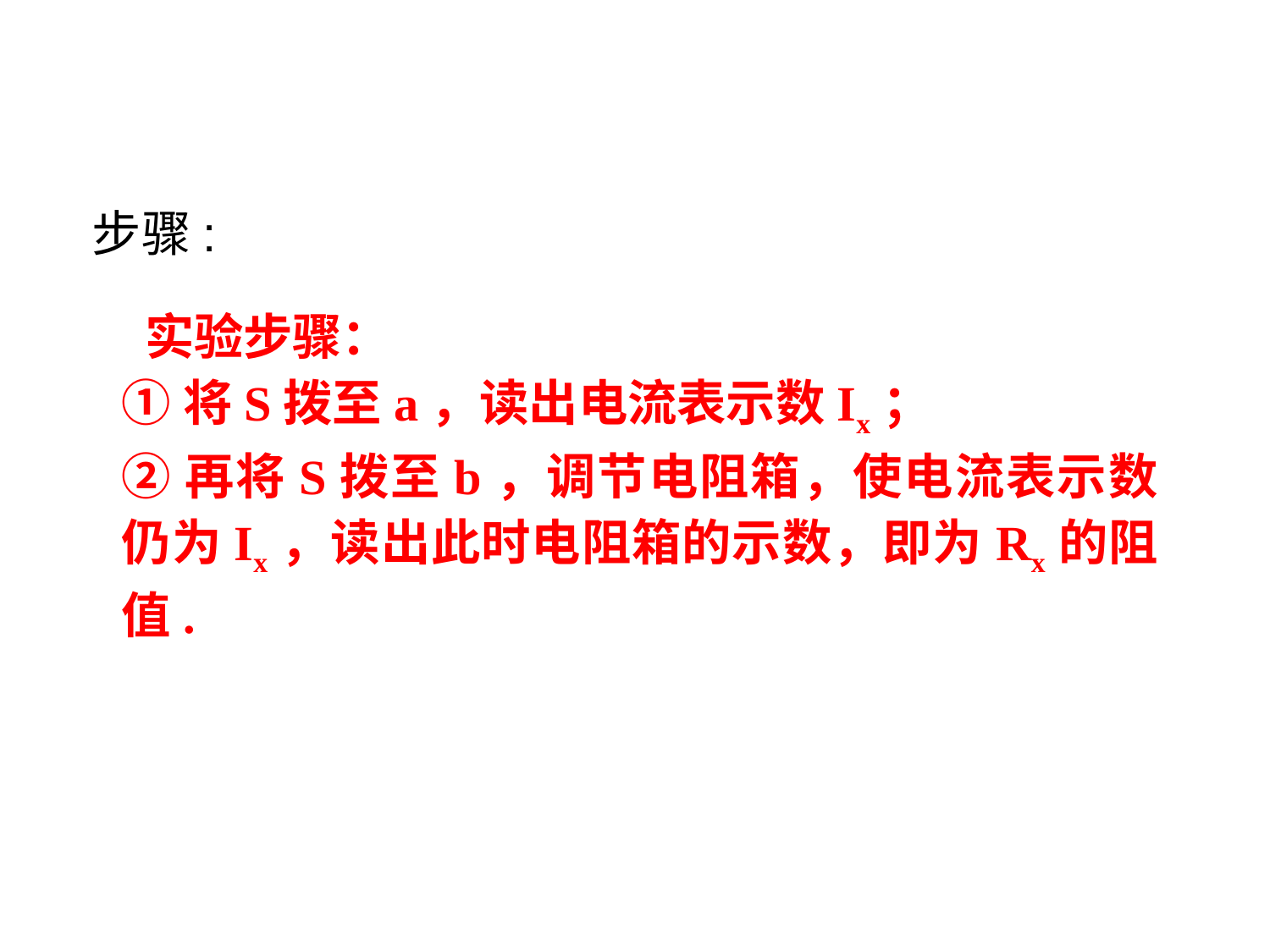

步骤:
 实验步骤：
①将S拨至a，读出电流表示数Ix；
②再将S拨至b，调节电阻箱，使电流表示数仍为Ix，读出此时电阻箱的示数，即为Rx的阻值.